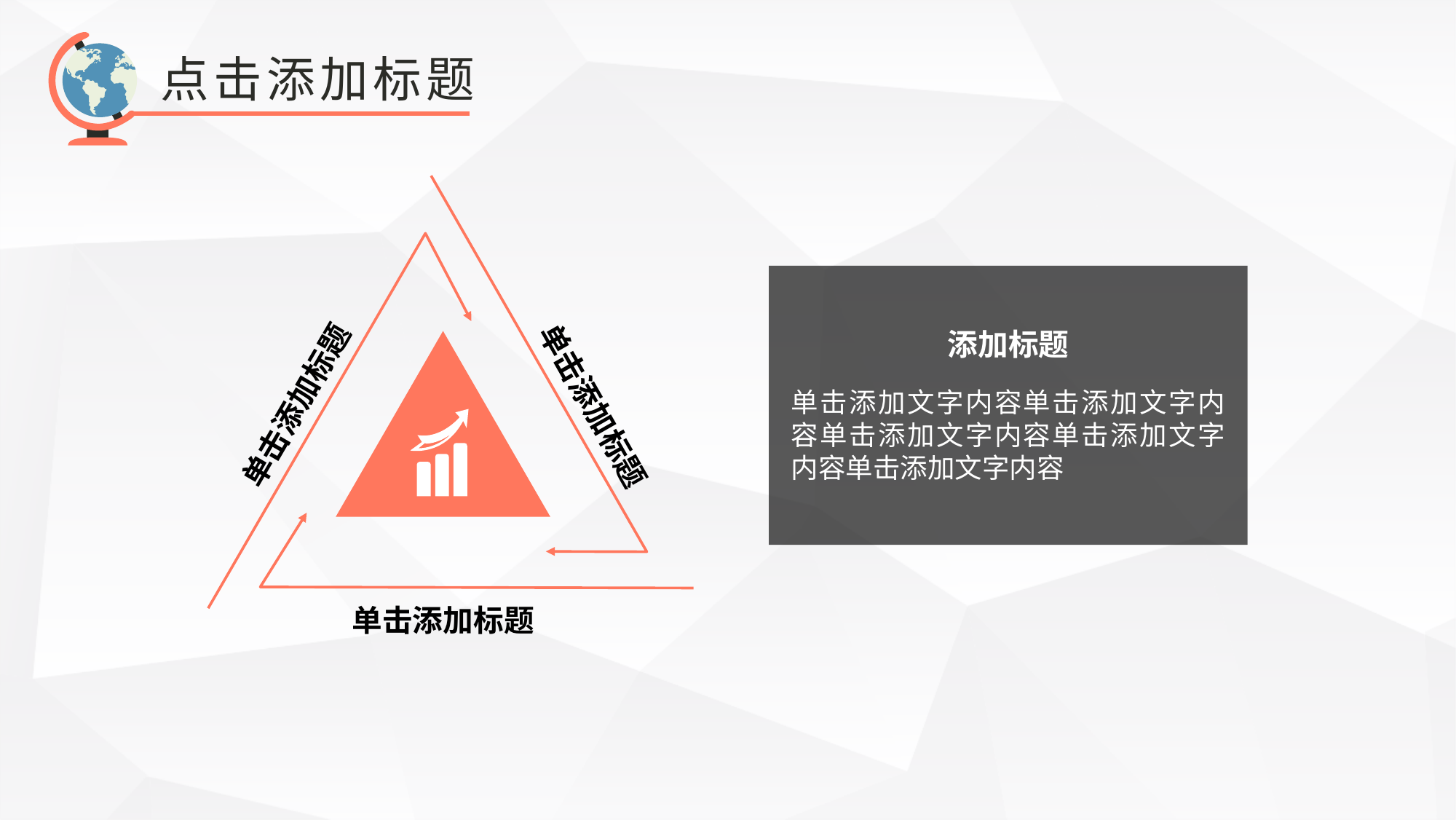

点击添加标题

添加标题
单击添加文字内容单击添加文字内容单击添加文字内容单击添加文字内容单击添加文字内容

单击添加标题
单击添加标题

单击添加标题